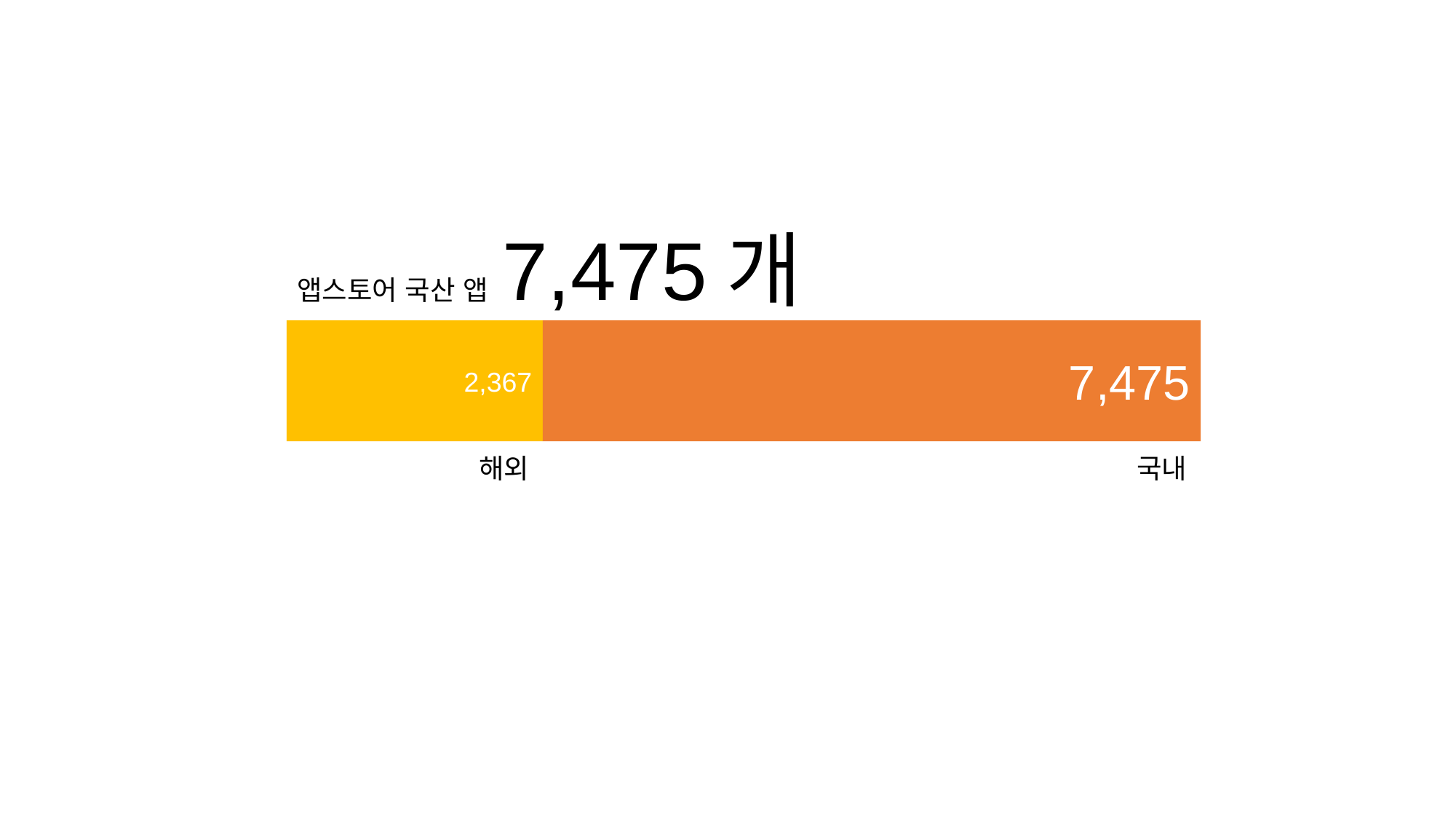

앱스토어 국산 앱 7,475개
2,367
7,475
해외
국내